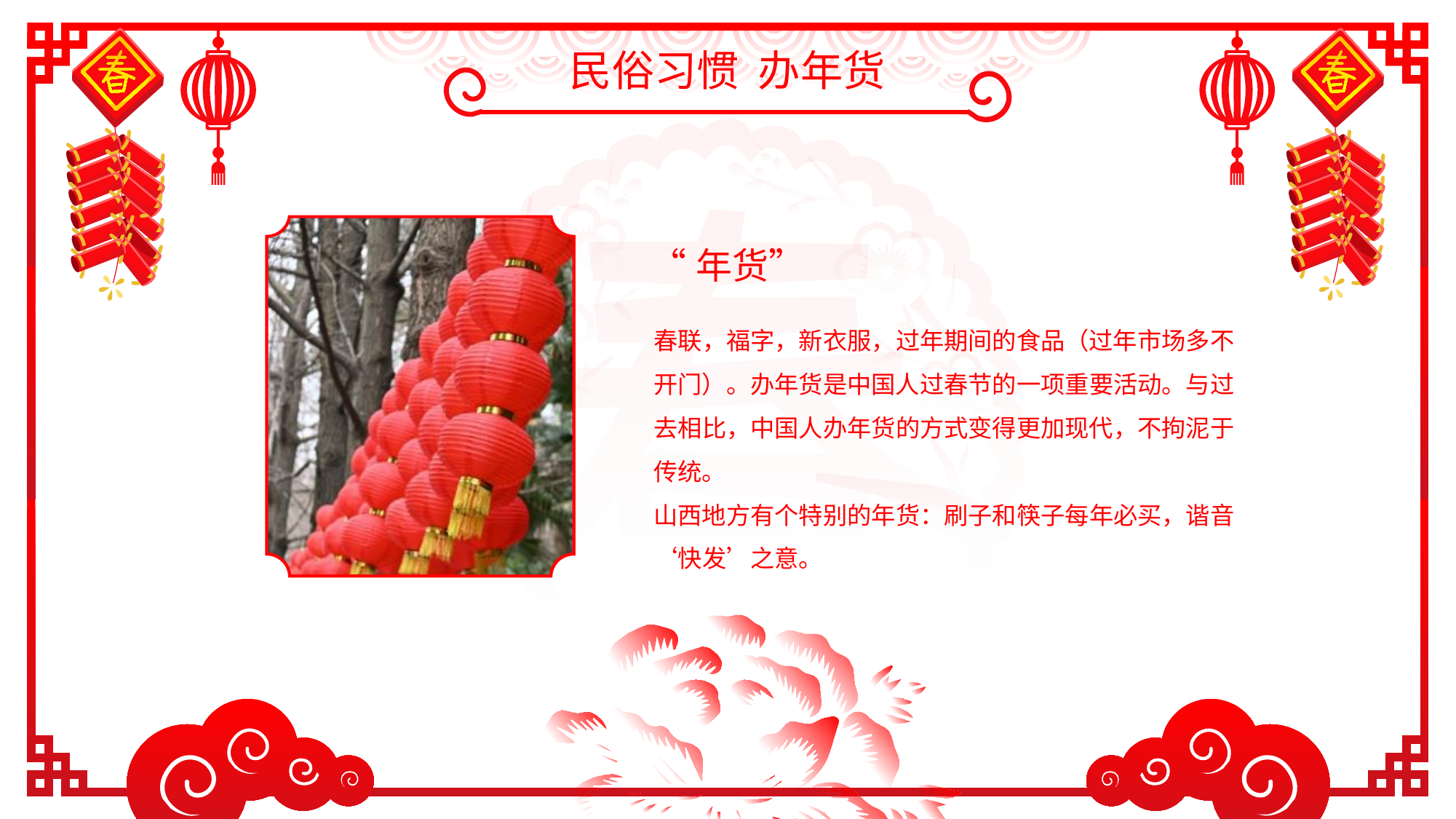

民俗习惯  办年货

“年货”
春联，福字，新衣服，过年期间的食品（过年市场多不开门）。办年货是中国人过春节的一项重要活动。与过去相比，中国人办年货的方式变得更加现代，不拘泥于传统。
山西地方有个特别的年货：刷子和筷子每年必买，谐音‘快发’之意。